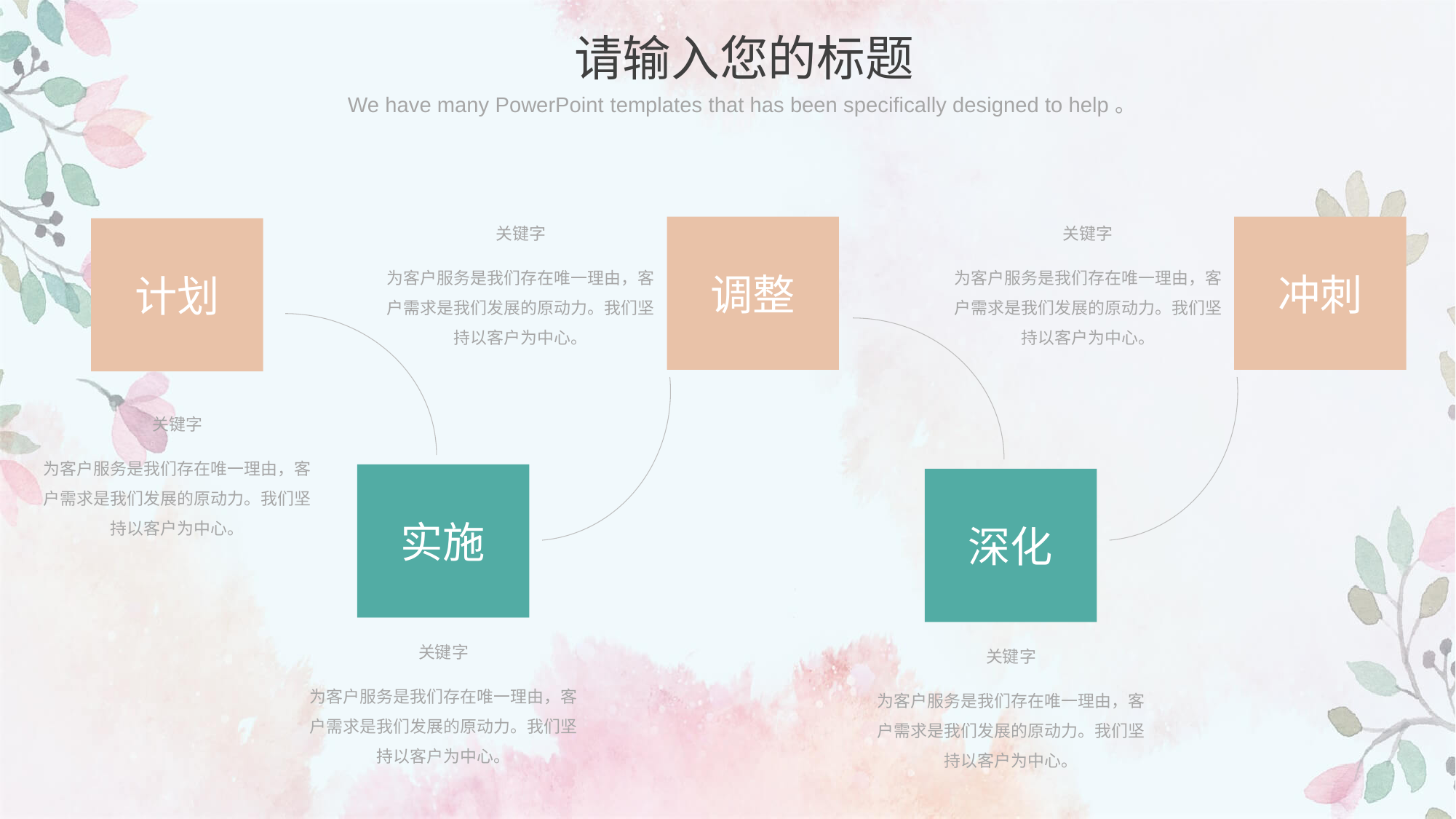

请输入您的标题
We have many PowerPoint templates that has been specifically designed to help。
关键字
为客户服务是我们存在唯一理由，客户需求是我们发展的原动力。我们坚持以客户为中心。
关键字
为客户服务是我们存在唯一理由，客户需求是我们发展的原动力。我们坚持以客户为中心。
调整
冲刺
计划

关键字
为客户服务是我们存在唯一理由，客户需求是我们发展的原动力。我们坚持以客户为中心。
实施
深化
关键字
为客户服务是我们存在唯一理由，客户需求是我们发展的原动力。我们坚持以客户为中心。
关键字
为客户服务是我们存在唯一理由，客户需求是我们发展的原动力。我们坚持以客户为中心。